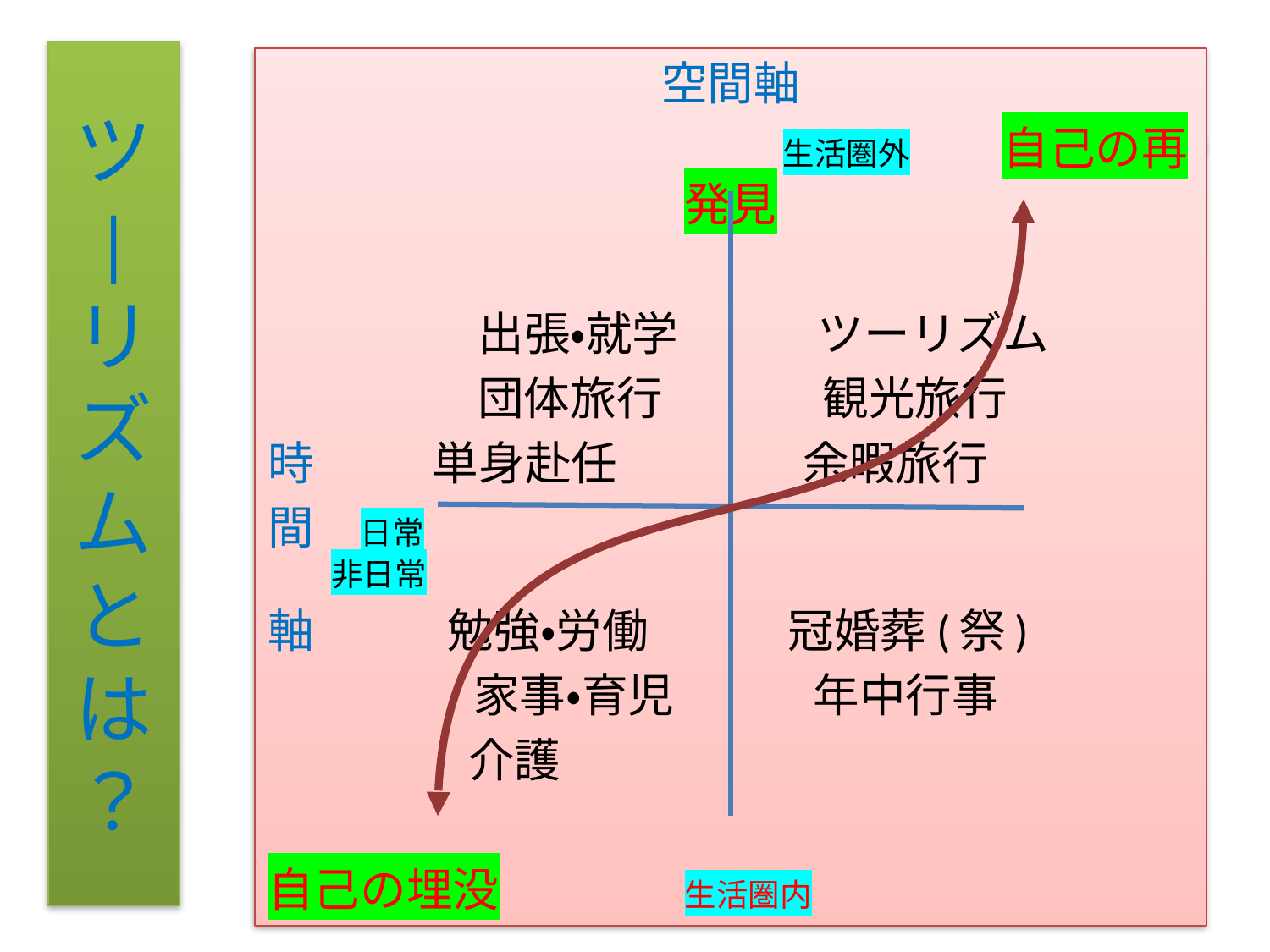

# ツ | リズムとは？
空間軸
　　　　　　　　　　　生活圏外　　自己の再発見

     　　　 出張・就学　　　ツーリズム
    　　　  団体旅行　　　  観光旅行
時　       単身赴任　　　　余暇旅行
間　日常　　　　　　　　　　　　　　　　　　　　　　　　　　非日常
軸　　    勉強・労働　　　冠婚葬(祭)
　　　　  家事・育児　　　年中行事
　　　      介護

自己の埋没　　　　生活圏内